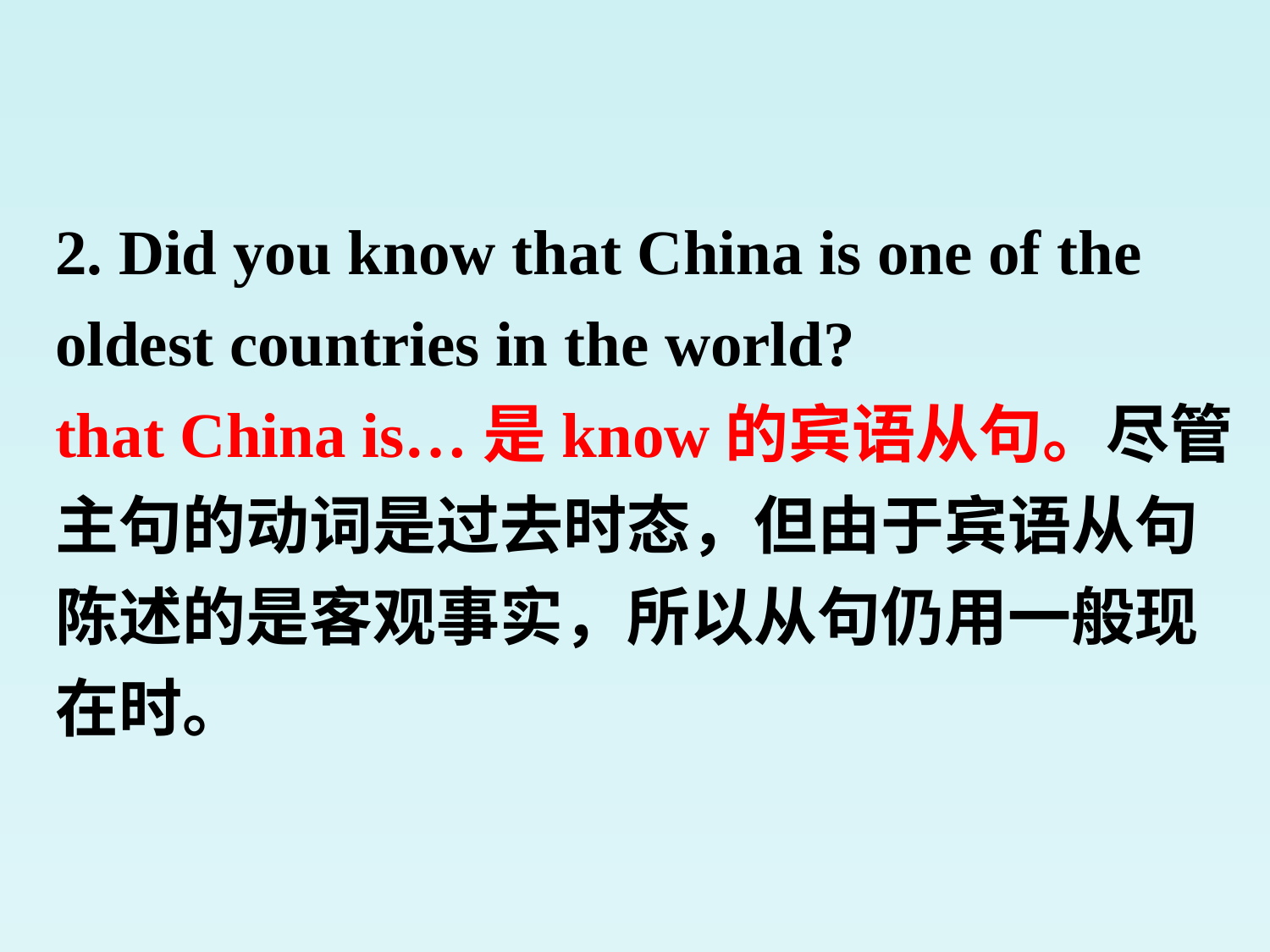

2. Did you know that China is one of the oldest countries in the world?
that China is…是know的宾语从句。尽管主句的动词是过去时态，但由于宾语从句陈述的是客观事实，所以从句仍用一般现在时。